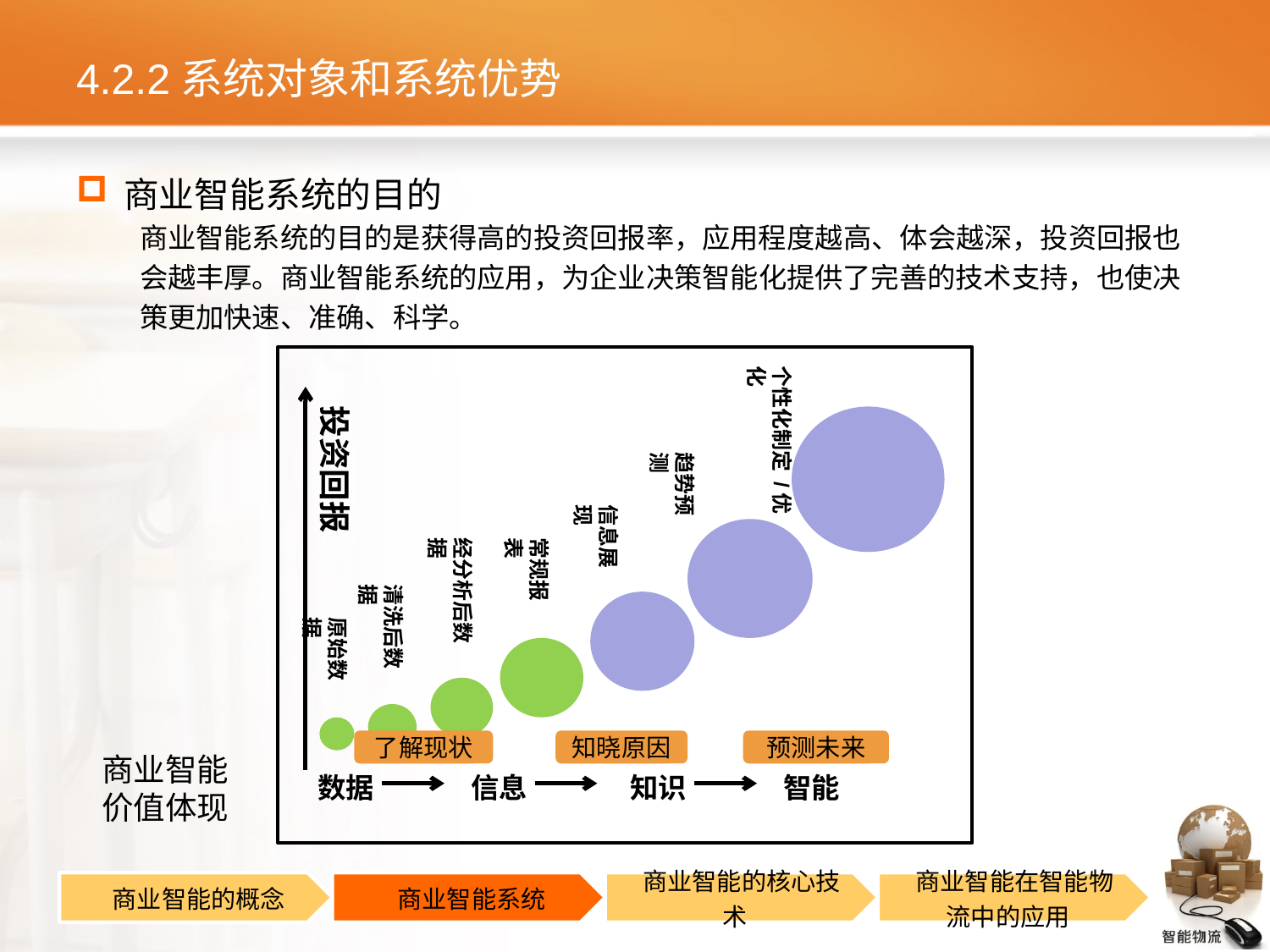

# 4.2.2系统对象和系统优势
商业智能系统的目的
商业智能系统的目的是获得高的投资回报率，应用程度越高、体会越深，投资回报也
会越丰厚。商业智能系统的应用，为企业决策智能化提供了完善的技术支持，也使决
策更加快速、准确、科学。

个性化制定 /优化
投资回报

趋势预测
信息展现

经分析后数据
常规报表
清洗后数据

原始数据

信息
数据
知识
智能
了解现状
知晓原因
预测未来
商业智能价值体现